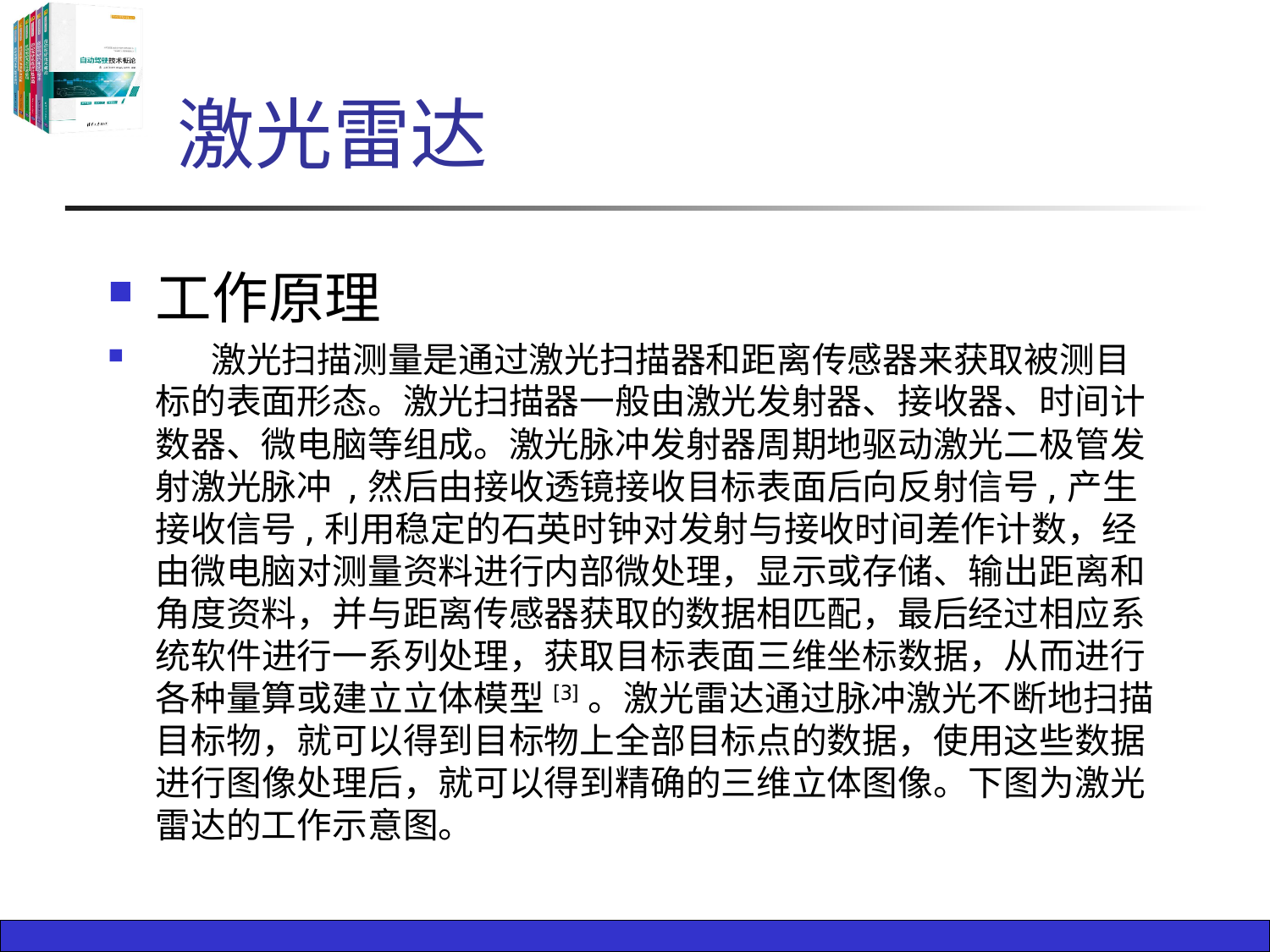

# 激光雷达
工作原理
      激光扫描测量是通过激光扫描器和距离传感器来获取被测目标的表面形态。激光扫描器一般由激光发射器、接收器、时间计数器、微电脑等组成。激光脉冲发射器周期地驱动激光二极管发射激光脉冲 ,然后由接收透镜接收目标表面后向反射信号,产生接收信号,利用稳定的石英时钟对发射与接收时间差作计数，经由微电脑对测量资料进行内部微处理，显示或存储、输出距离和角度资料，并与距离传感器获取的数据相匹配，最后经过相应系统软件进行一系列处理，获取目标表面三维坐标数据，从而进行各种量算或建立立体模型[3]。激光雷达通过脉冲激光不断地扫描目标物，就可以得到目标物上全部目标点的数据，使用这些数据进行图像处理后，就可以得到精确的三维立体图像。下图为激光雷达的工作示意图。